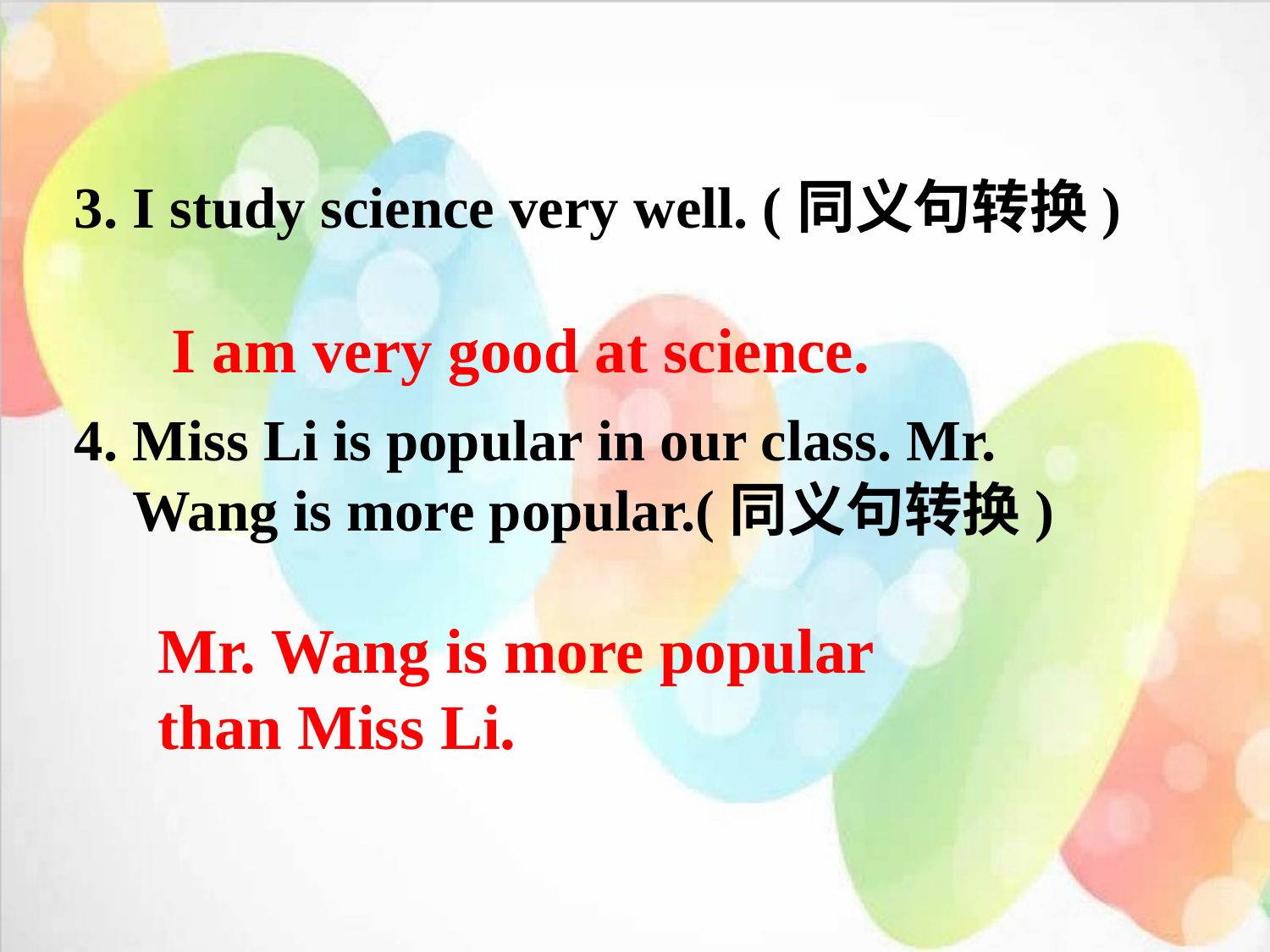

3. I study science very well. (同义句转换)

4. Miss Li is popular in our class. Mr.
    Wang is more popular.(同义句转换)
I am very good at science.
Mr. Wang is more popular
than Miss Li.